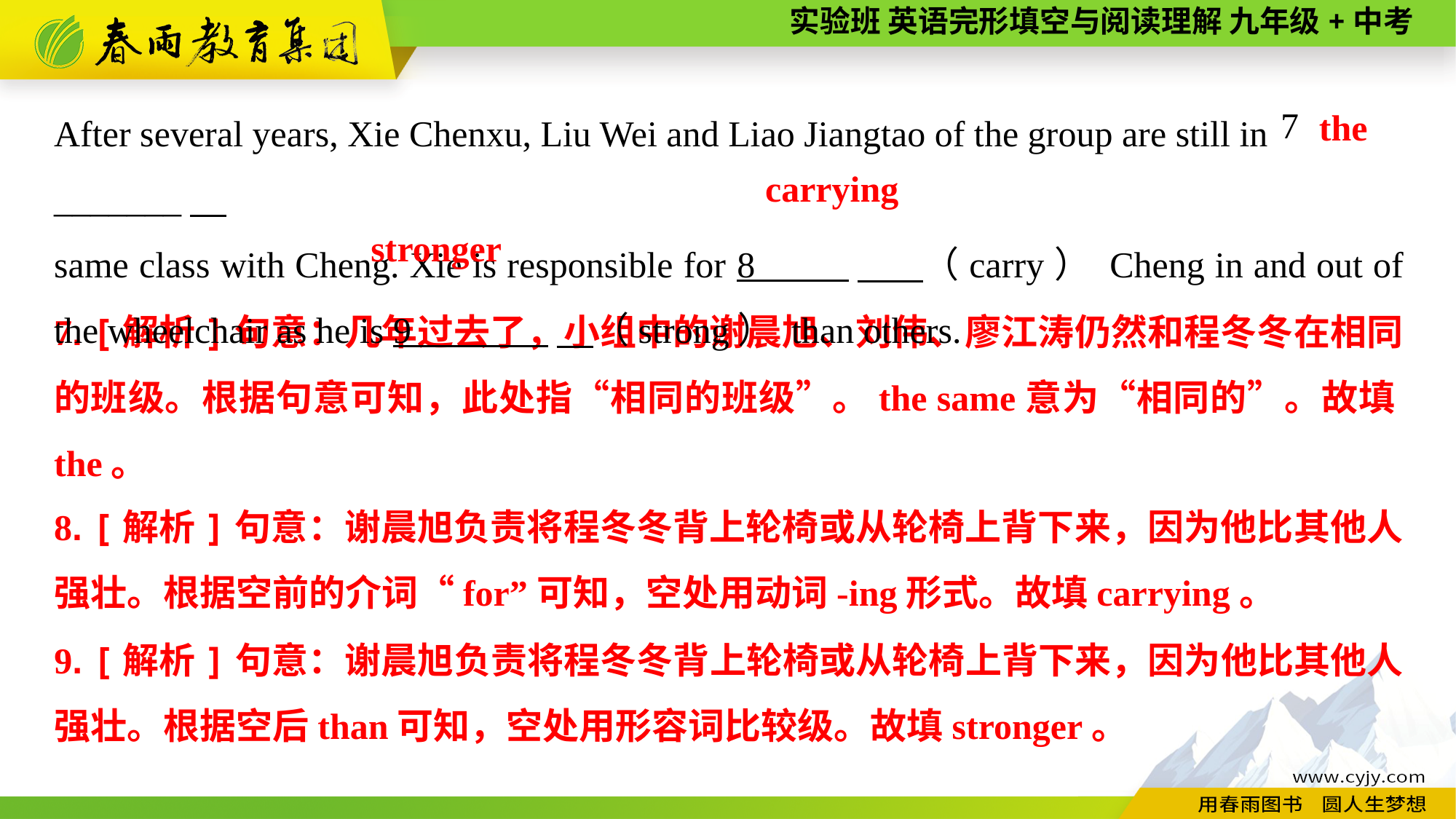

After several years, Xie Chenxu, Liu Wei and Liao Jiangtao of the group are still in _______
same class with Cheng. Xie is responsible for 8         　   （carry） Cheng in and out of the wheelchair as he is 9               　（strong） than others.
7
the
carrying
stronger
7. [解析]句意：几年过去了，小组中的谢晨旭、刘伟、廖江涛仍然和程冬冬在相同的班级。根据句意可知，此处指“相同的班级”。the same意为“相同的”。故填the。
8. [解析]句意：谢晨旭负责将程冬冬背上轮椅或从轮椅上背下来，因为他比其他人强壮。根据空前的介词“for”可知，空处用动词-ing形式。故填carrying。
9. [解析]句意：谢晨旭负责将程冬冬背上轮椅或从轮椅上背下来，因为他比其他人强壮。根据空后than可知，空处用形容词比较级。故填stronger。